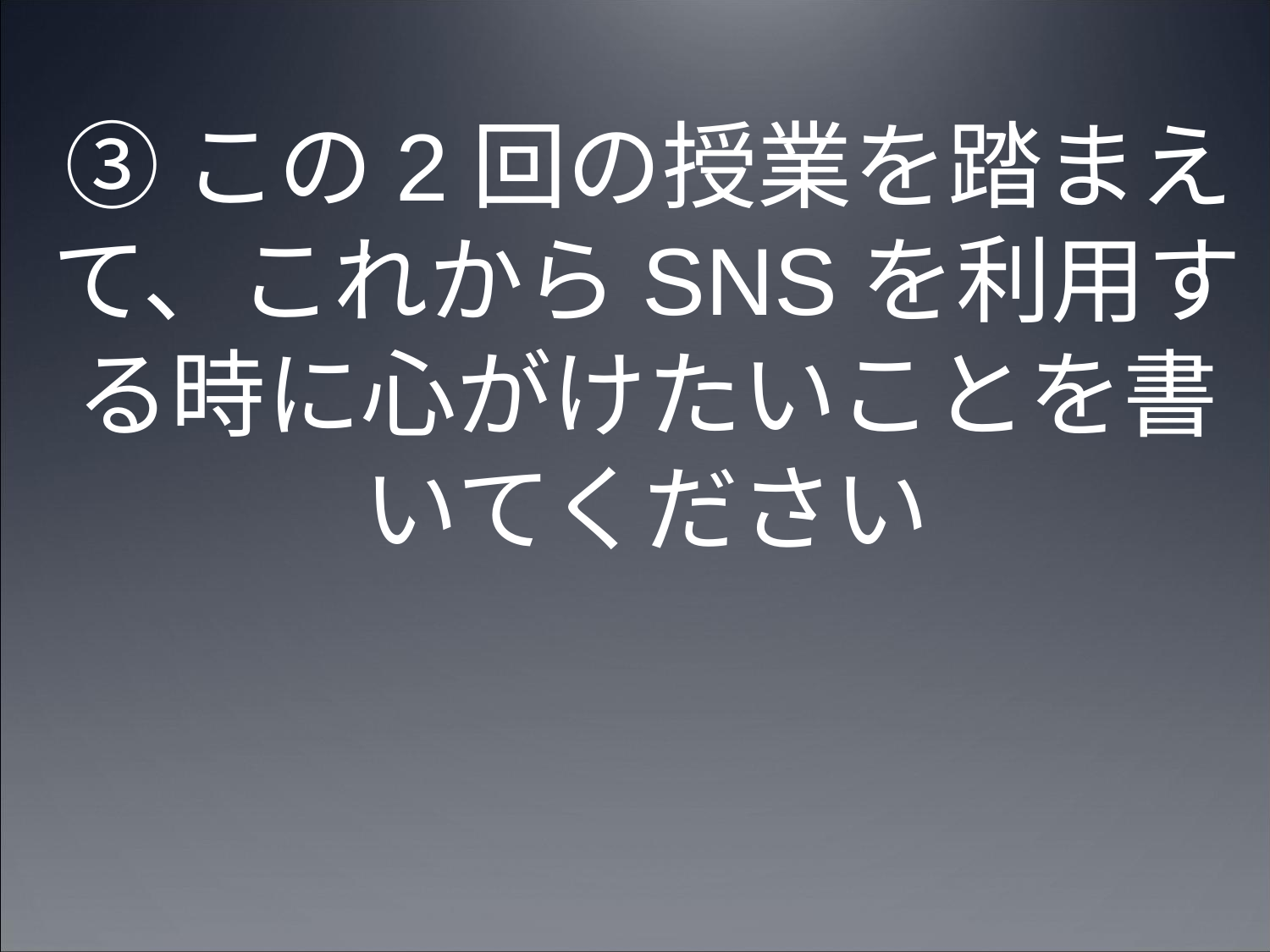

③この2回の授業を踏まえて、これからSNSを利用する時に心がけたいことを書いてください